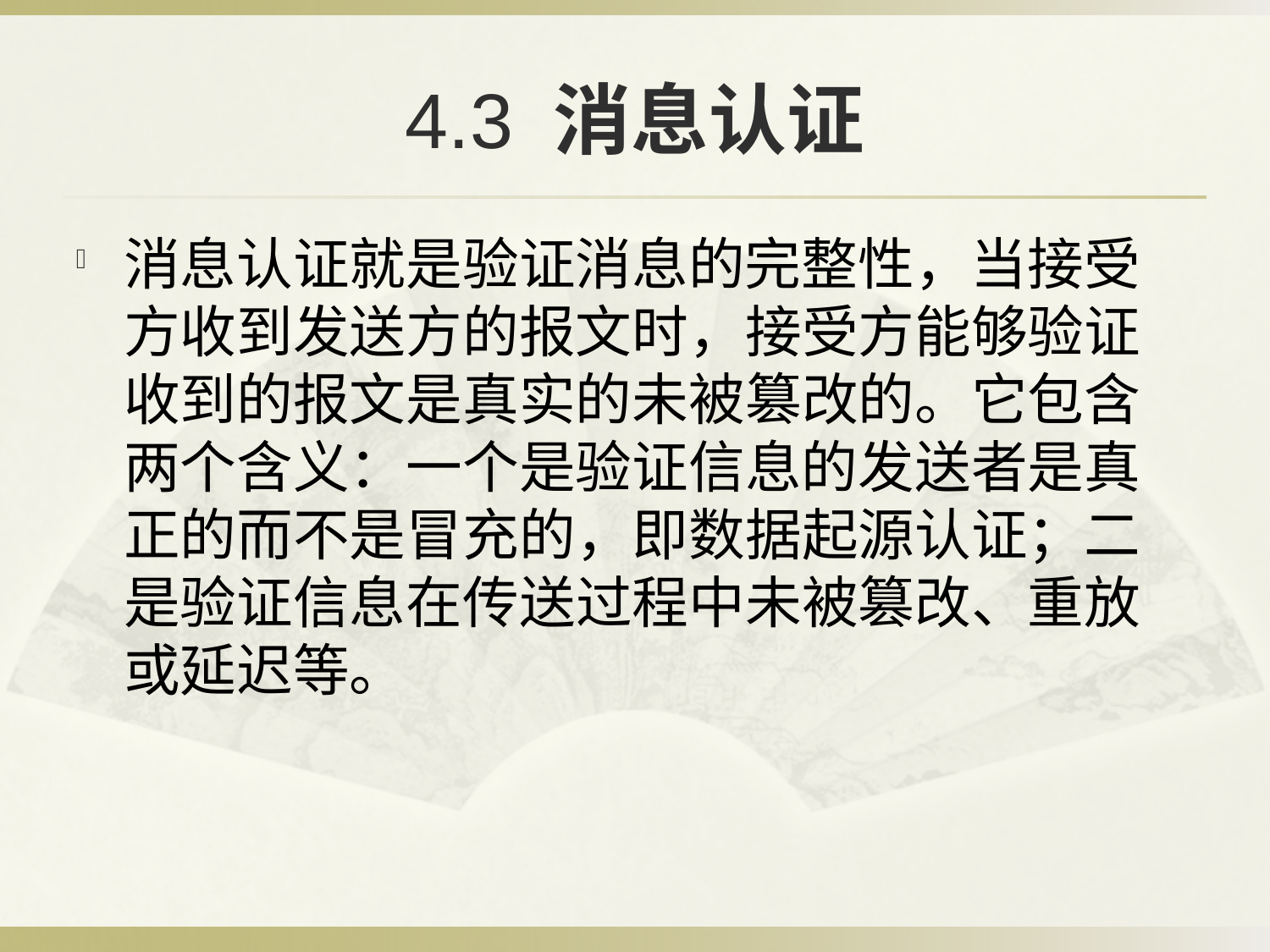

# 4.3 消息认证
消息认证就是验证消息的完整性，当接受方收到发送方的报文时，接受方能够验证收到的报文是真实的未被篡改的。它包含两个含义：一个是验证信息的发送者是真正的而不是冒充的，即数据起源认证；二是验证信息在传送过程中未被篡改、重放或延迟等。